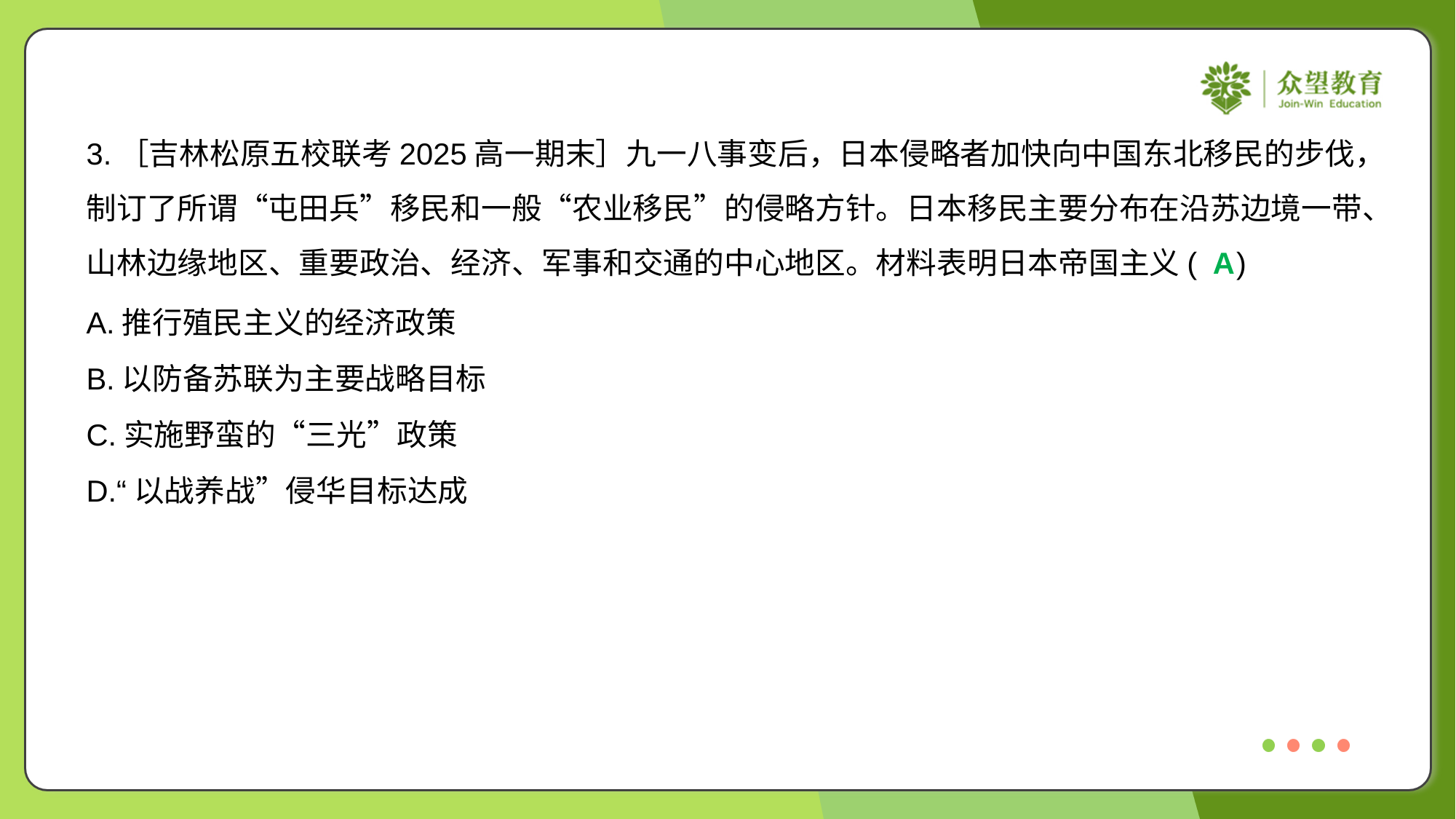

3.［吉林松原五校联考2025高一期末］九一八事变后，日本侵略者加快向中国东北移民的步伐，
制订了所谓“屯田兵”移民和一般“农业移民”的侵略方针。日本移民主要分布在沿苏边境一带、
山林边缘地区、重要政治、经济、军事和交通的中心地区。材料表明日本帝国主义(     )
A
A.推行殖民主义的经济政策
B.以防备苏联为主要战略目标
C.实施野蛮的“三光”政策
D.“以战养战”侵华目标达成